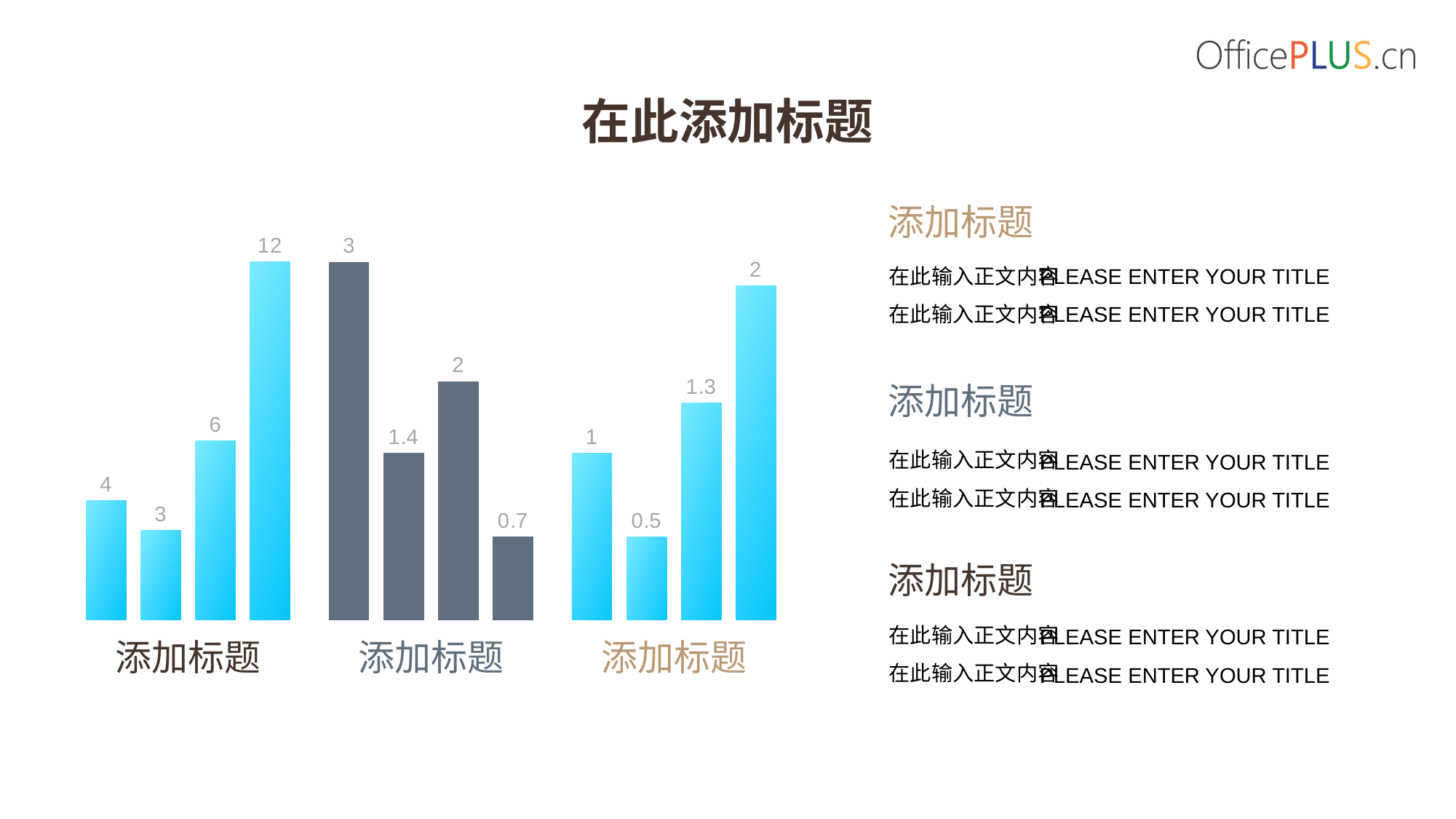

在此添加标题

### Chart

| Category |  |
|---|---|
添加标题

### Chart

| Category |  |
|---|---|
添加标题

### Chart

| Category |  |
|---|---|
添加标题
添加标题
在此输入正文内容
在此输入正文内容
Please enter your title
Please enter your title
添加标题
在此输入正文内容
在此输入正文内容
Please enter your title
Please enter your title
添加标题
在此输入正文内容
在此输入正文内容
Please enter your title
Please enter your title